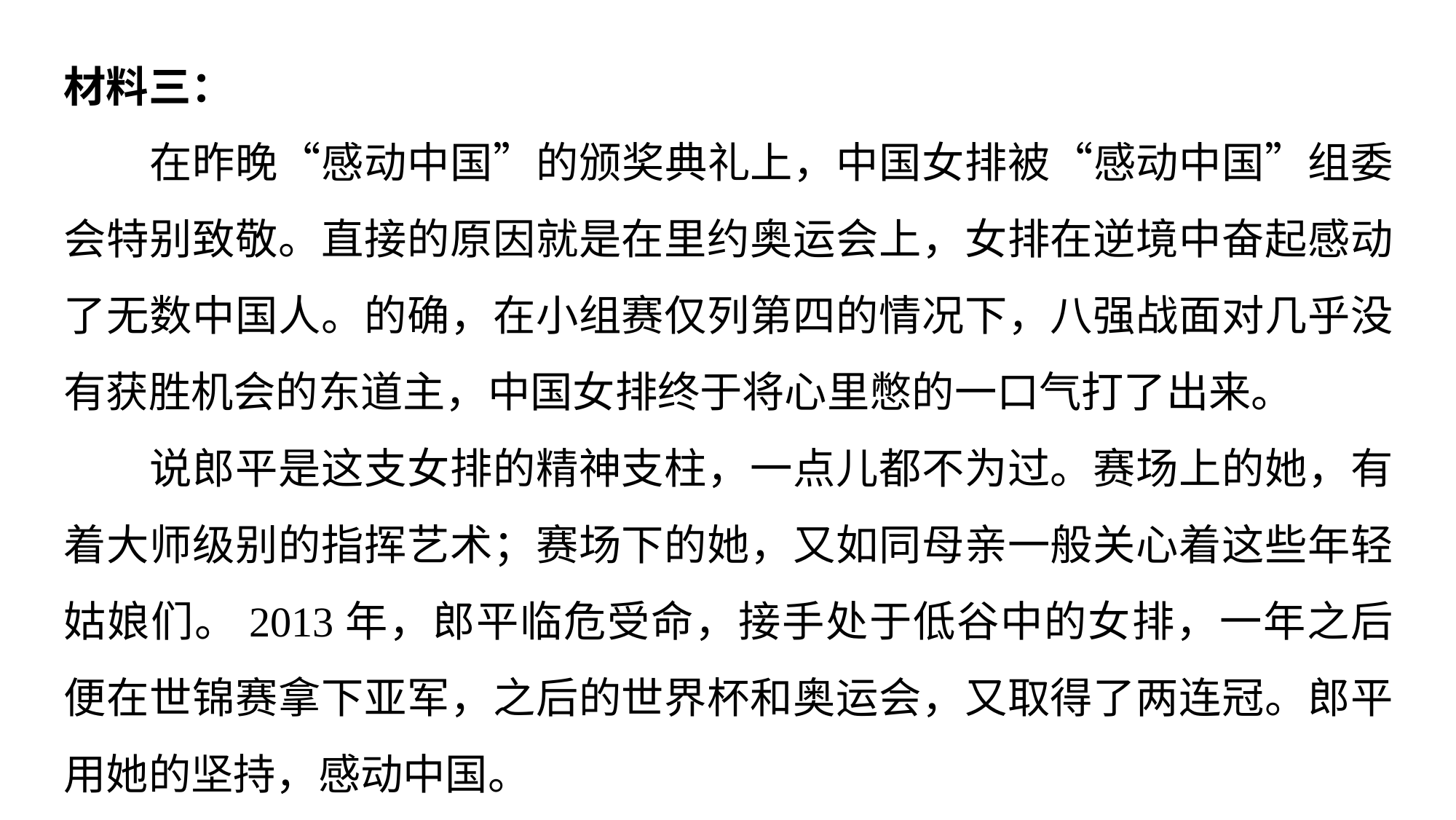

材料三：
在昨晚“感动中国”的颁奖典礼上，中国女排被“感动中国”组委会特别致敬。直接的原因就是在里约奥运会上，女排在逆境中奋起感动了无数中国人。的确，在小组赛仅列第四的情况下，八强战面对几乎没有获胜机会的东道主，中国女排终于将心里憋的一口气打了出来。
说郎平是这支女排的精神支柱，一点儿都不为过。赛场上的她，有着大师级别的指挥艺术；赛场下的她，又如同母亲一般关心着这些年轻姑娘们。2013年，郎平临危受命，接手处于低谷中的女排，一年之后便在世锦赛拿下亚军，之后的世界杯和奥运会，又取得了两连冠。郎平用她的坚持，感动中国。